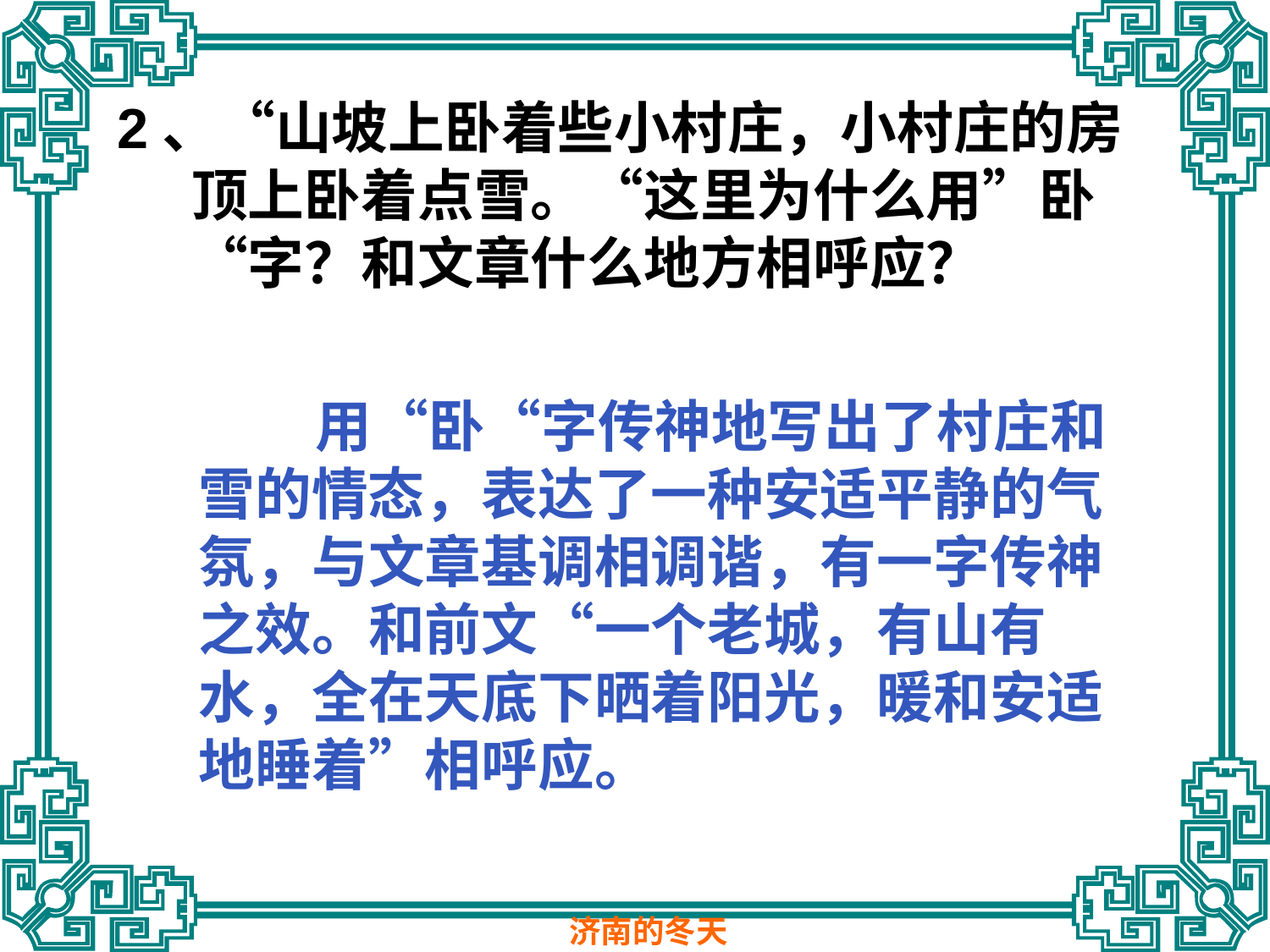

2、“山坡上卧着些小村庄，小村庄的房顶上卧着点雪。“这里为什么用”卧“字？和文章什么地方相呼应？
        用“卧“字传神地写出了村庄和雪的情态，表达了一种安适平静的气氛，与文章基调相调谐，有一字传神之效。和前文“一个老城，有山有水，全在天底下晒着阳光，暖和安适地睡着”相呼应。